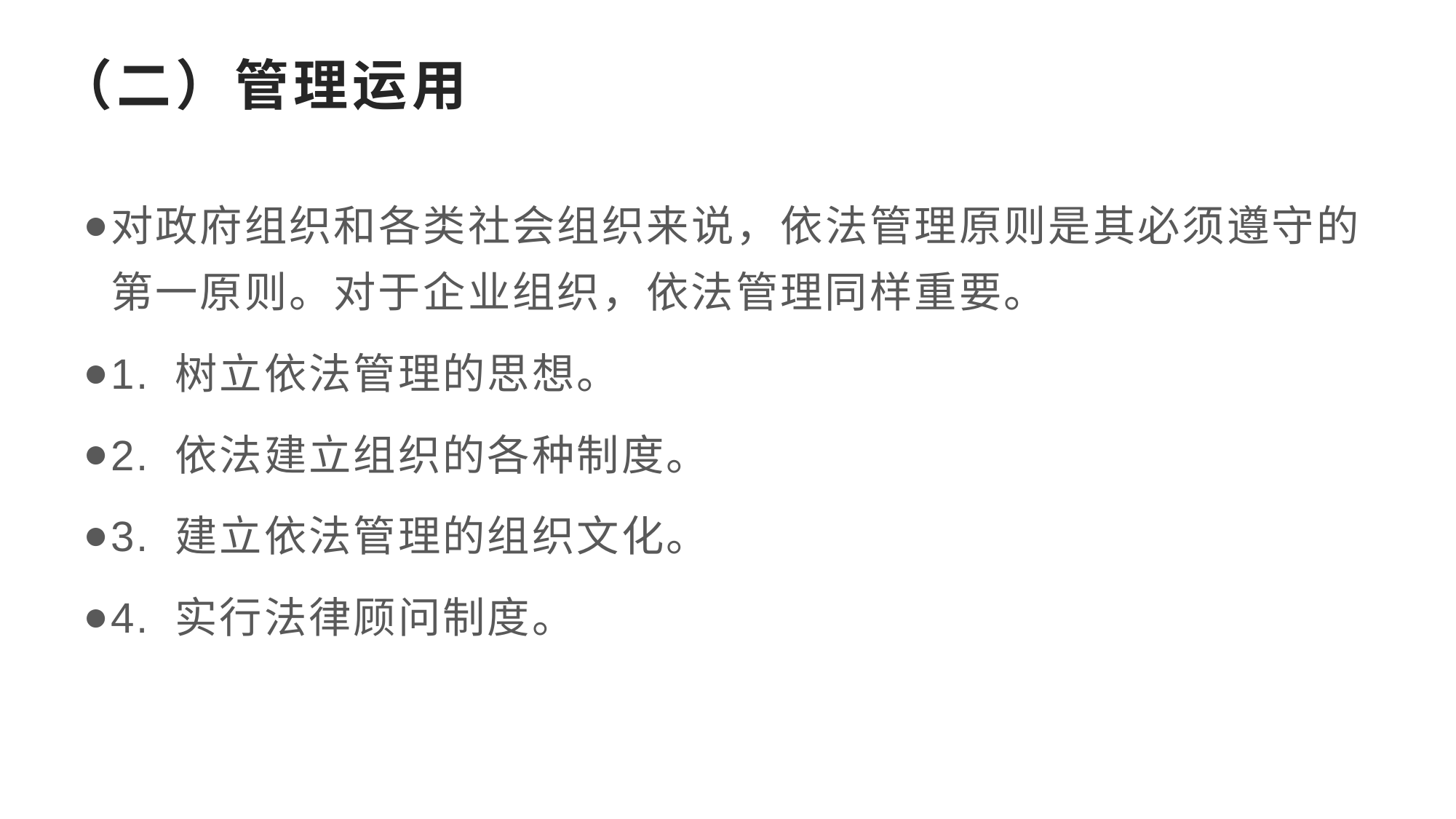

# （二）管理运用
对政府组织和各类社会组织来说，依法管理原则是其必须遵守的第一原则。对于企业组织，依法管理同样重要。
1. 树立依法管理的思想。
2. 依法建立组织的各种制度。
3. 建立依法管理的组织文化。
4. 实行法律顾问制度。